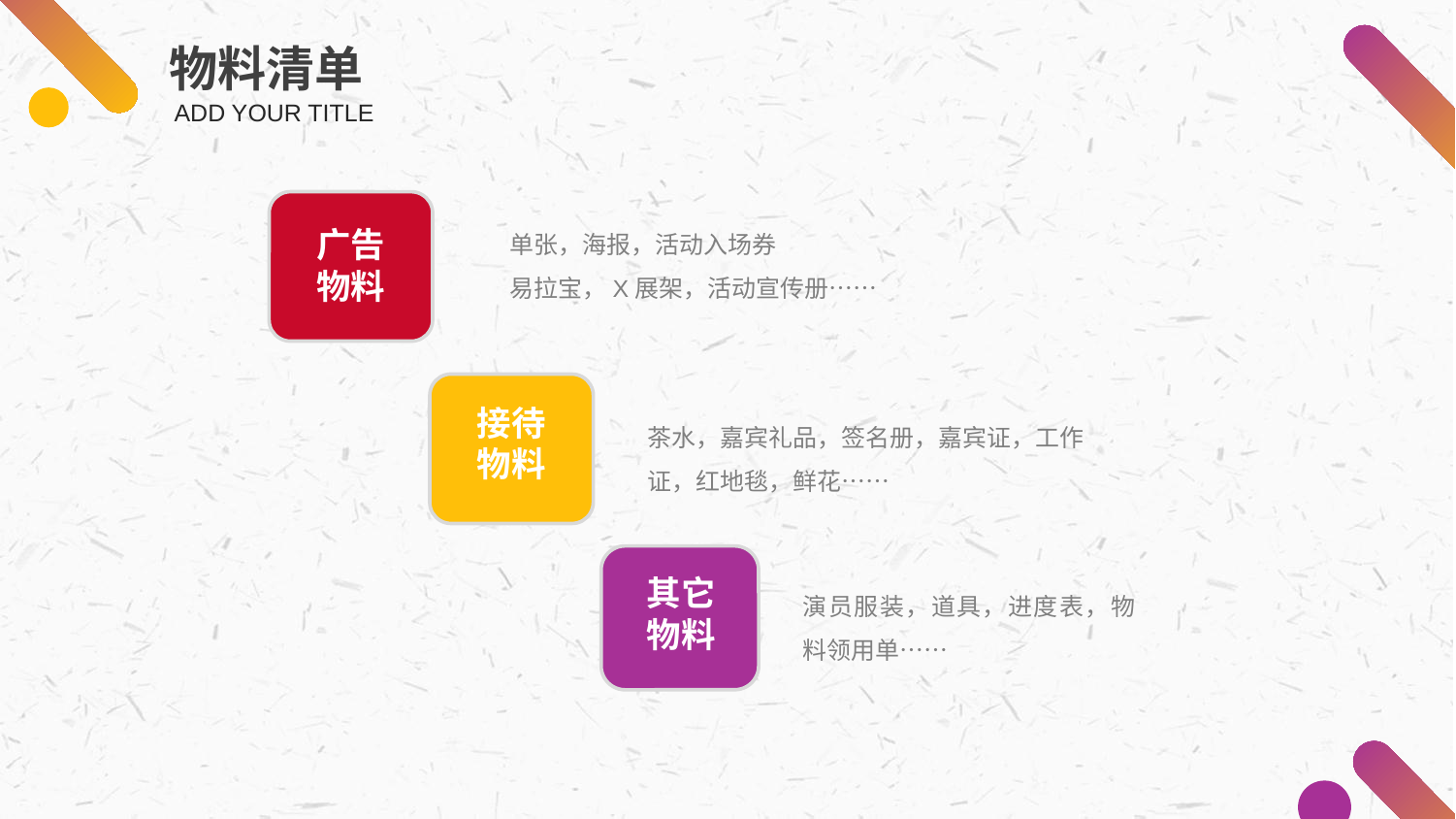

物料清单
ADD YOUR TITLE

单张，海报，活动入场券
易拉宝，X展架，活动宣传册……

广告
物料

接待
物料
茶水，嘉宾礼品，签名册，嘉宾证，工作证，红地毯，鲜花……

其它
物料
演员服装，道具，进度表，物料领用单……